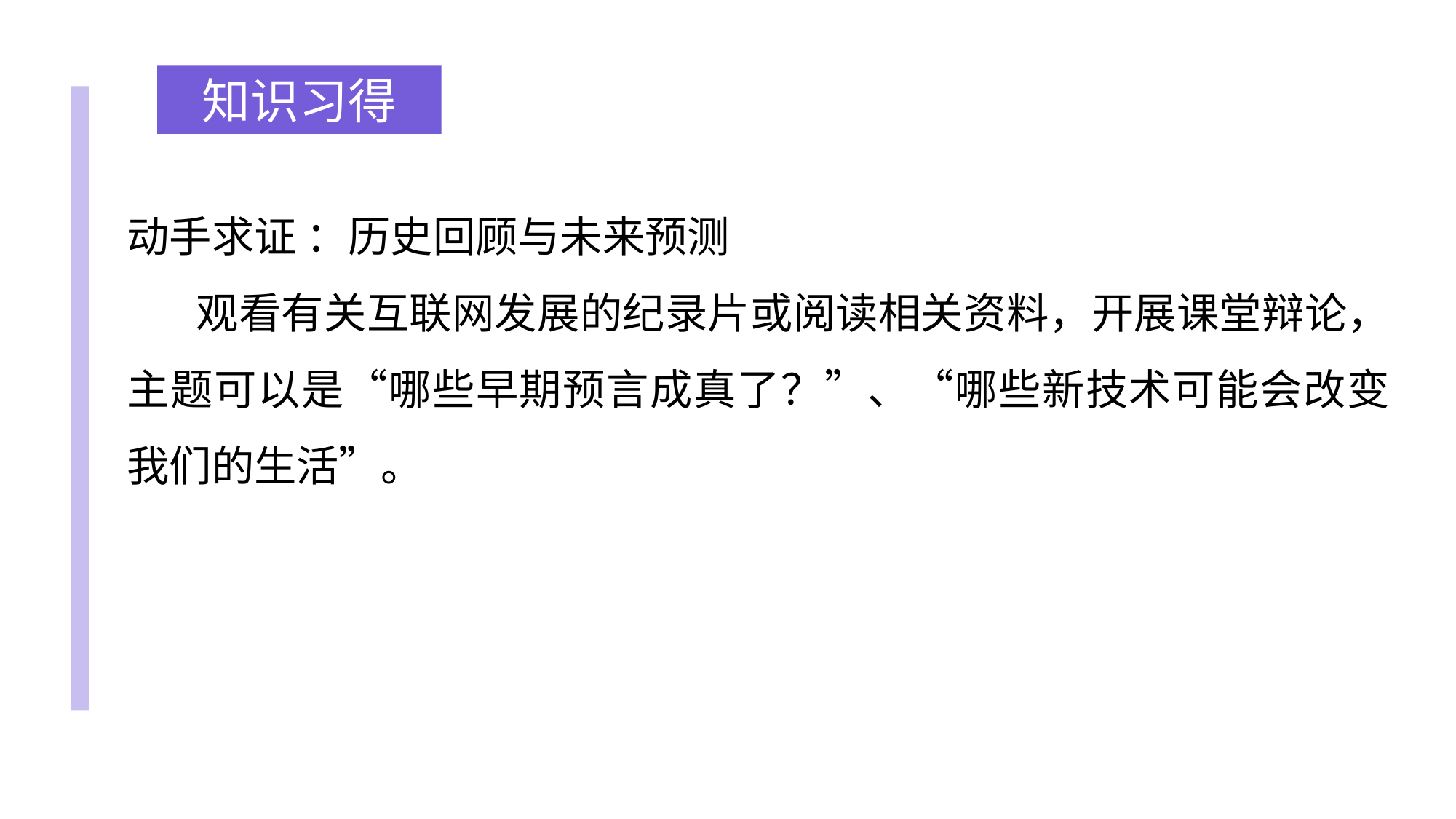

知识习得

动手求证 ：历史回顾与未来预测
      观看有关互联网发展的纪录片或阅读相关资料，开展课堂辩论，主题可以是“哪些早期预言成真了？”、“哪些新技术可能会改变我们的生活”。